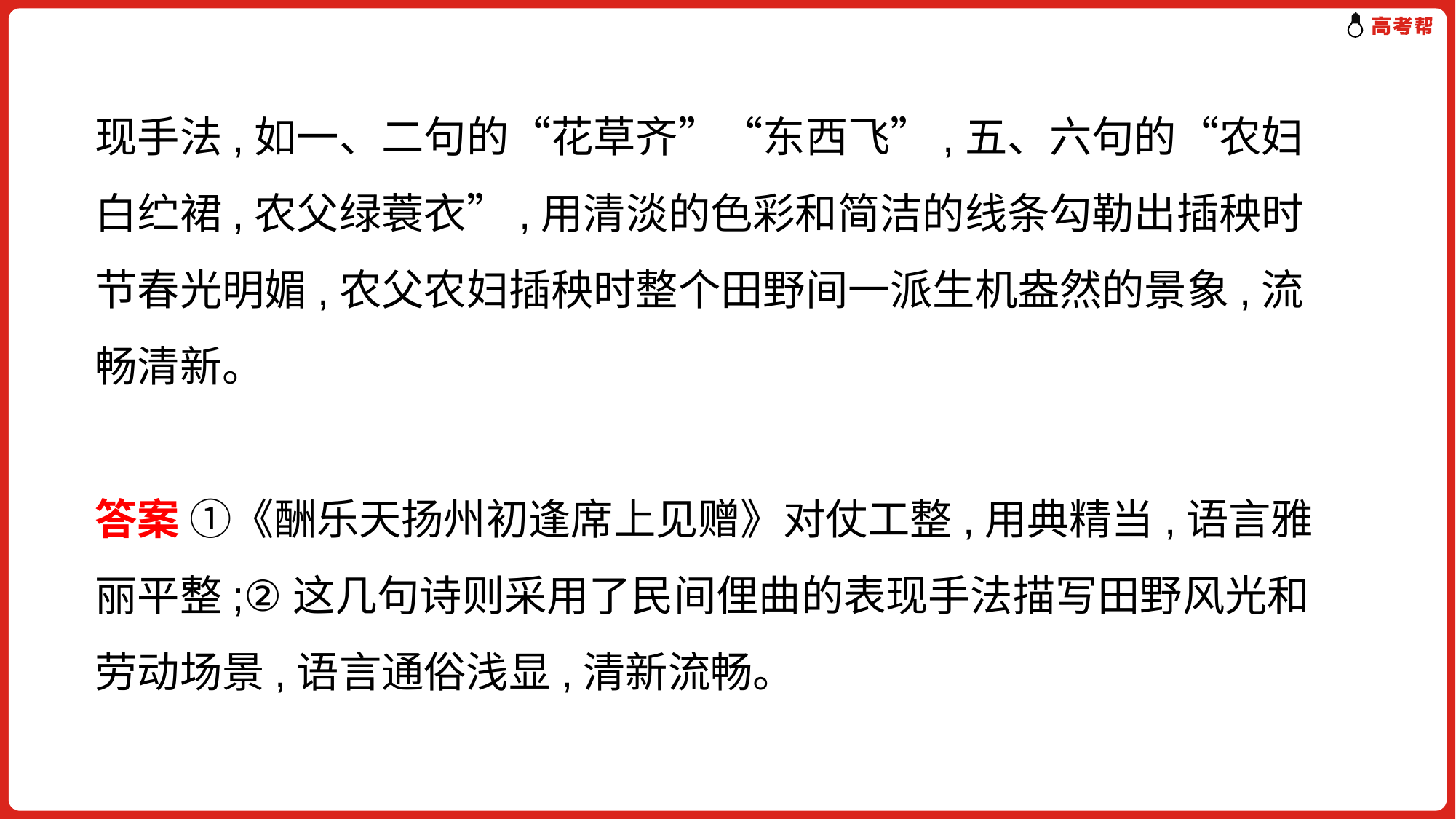

现手法,如一、二句的“花草齐”“东西飞”,五、六句的“农妇白纻裙,农父绿蓑衣”,用清淡的色彩和简洁的线条勾勒出插秧时节春光明媚,农父农妇插秧时整个田野间一派生机盎然的景象,流畅清新。

答案 ①《酬乐天扬州初逢席上见赠》对仗工整,用典精当,语言雅丽平整;②这几句诗则采用了民间俚曲的表现手法描写田野风光和劳动场景,语言通俗浅显,清新流畅。